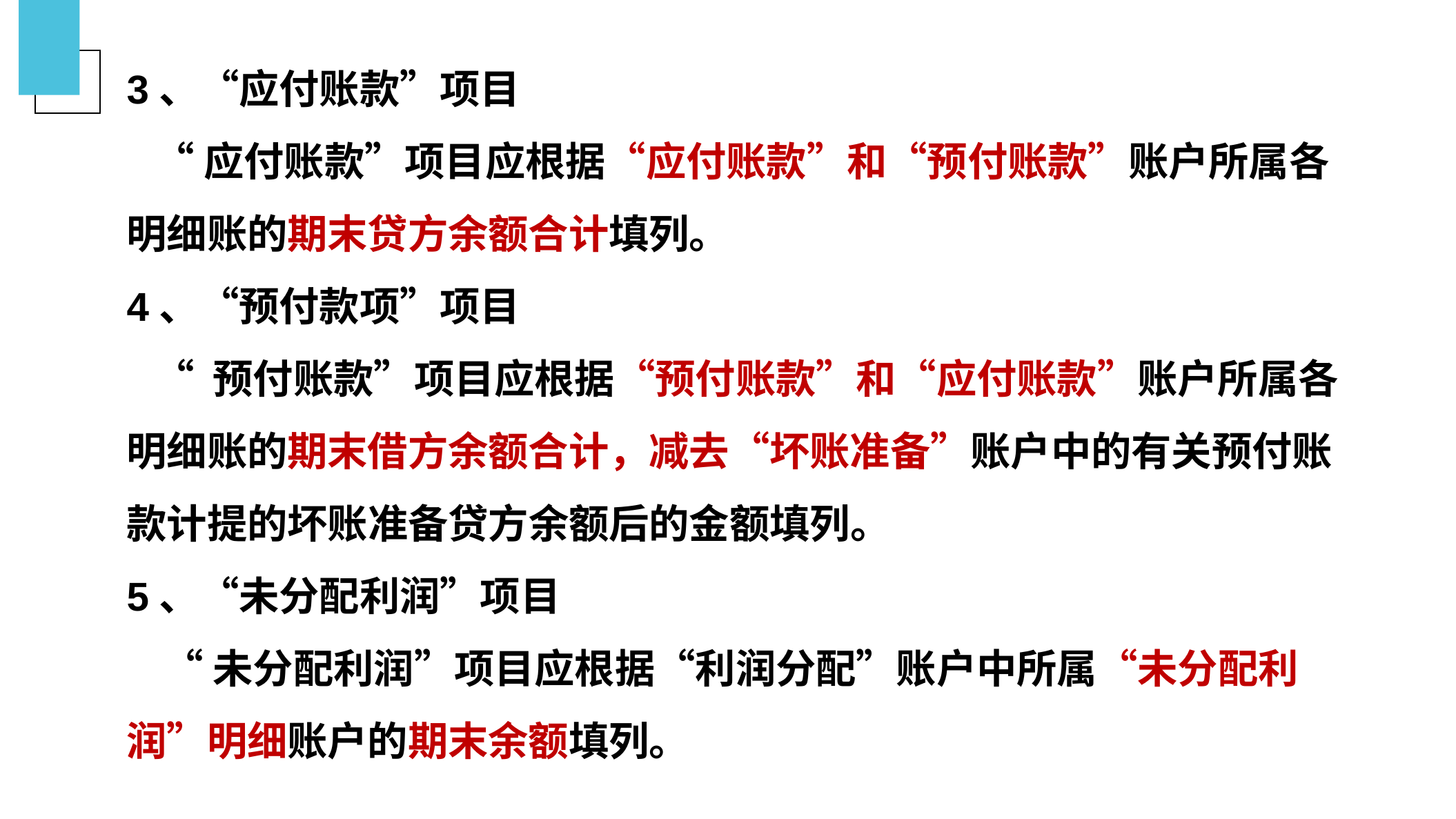

3、“应付账款”项目
   “应付账款”项目应根据“应付账款”和“预付账款”账户所属各明细账的期末贷方余额合计填列。
4、“预付款项”项目
   “ 预付账款”项目应根据“预付账款”和“应付账款”账户所属各明细账的期末借方余额合计，减去“坏账准备”账户中的有关预付账款计提的坏账准备贷方余额后的金额填列。
5、“未分配利润”项目
    “未分配利润”项目应根据“利润分配”账户中所属“未分配利润”明细账户的期末余额填列。